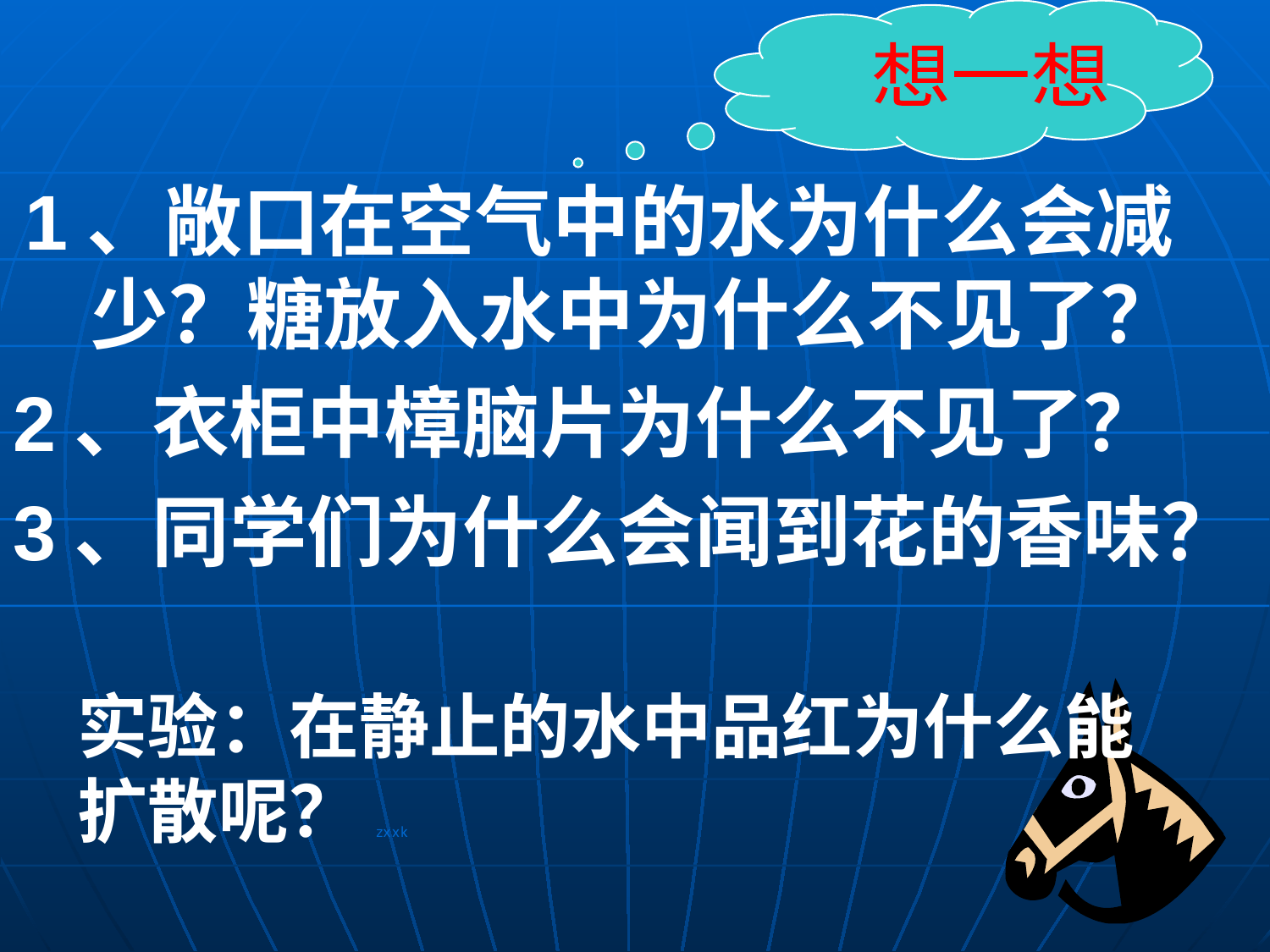

想一想
1、敞口在空气中的水为什么会减     少？糖放入水中为什么不见了？
2、衣柜中樟脑片为什么不见了？
3、同学们为什么会闻到花的香味？
实验：在静止的水中品红为什么能扩散呢？zxxk